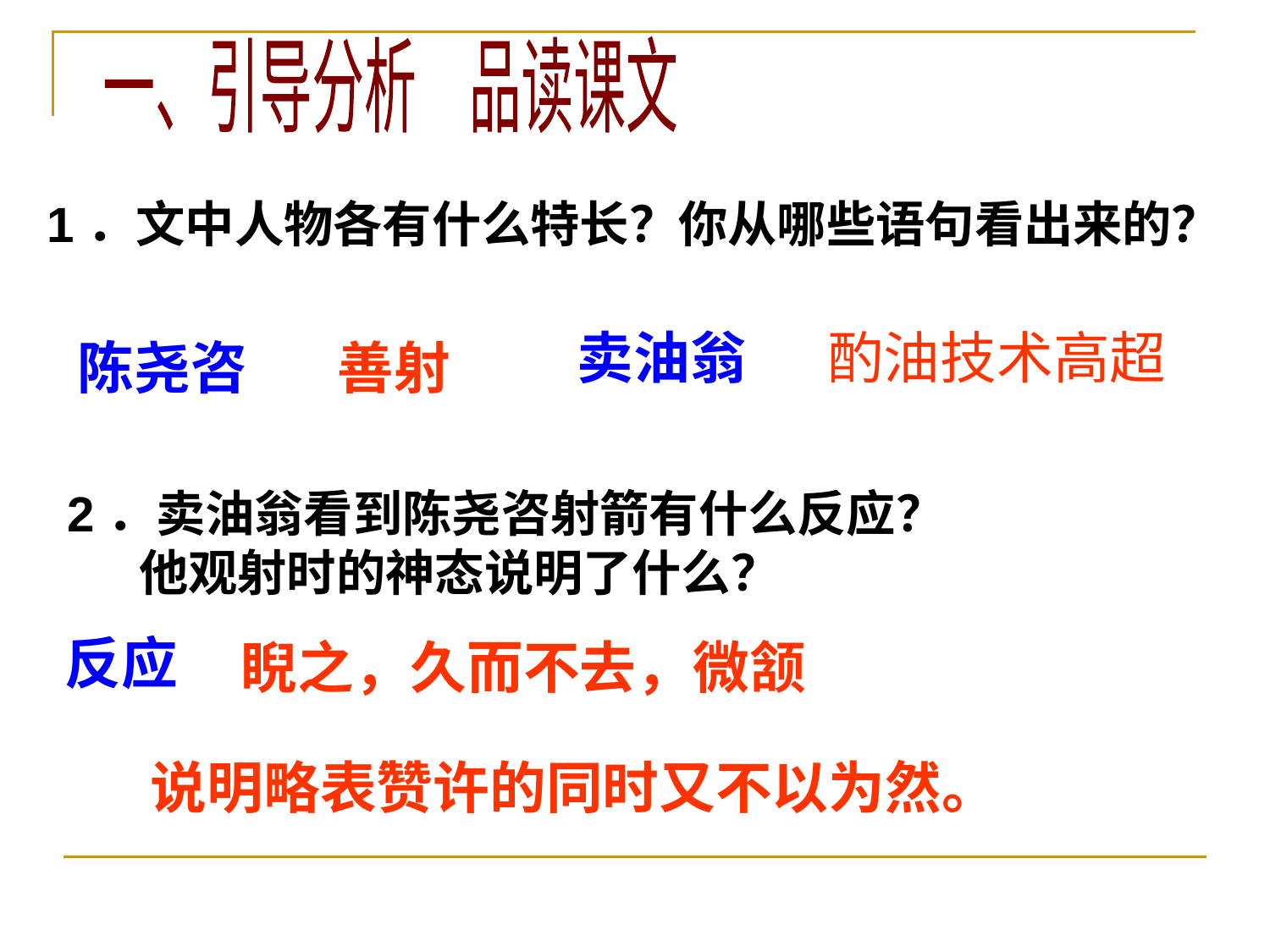

一、引导分析　品读课文
1．文中人物各有什么特长？你从哪些语句看出来的？
卖油翁
酌油技术高超
陈尧咨
善射
2．卖油翁看到陈尧咨射箭有什么反应？
　  他观射时的神态说明了什么？
反应
睨之，久而不去，微颔
说明略表赞许的同时又不以为然。